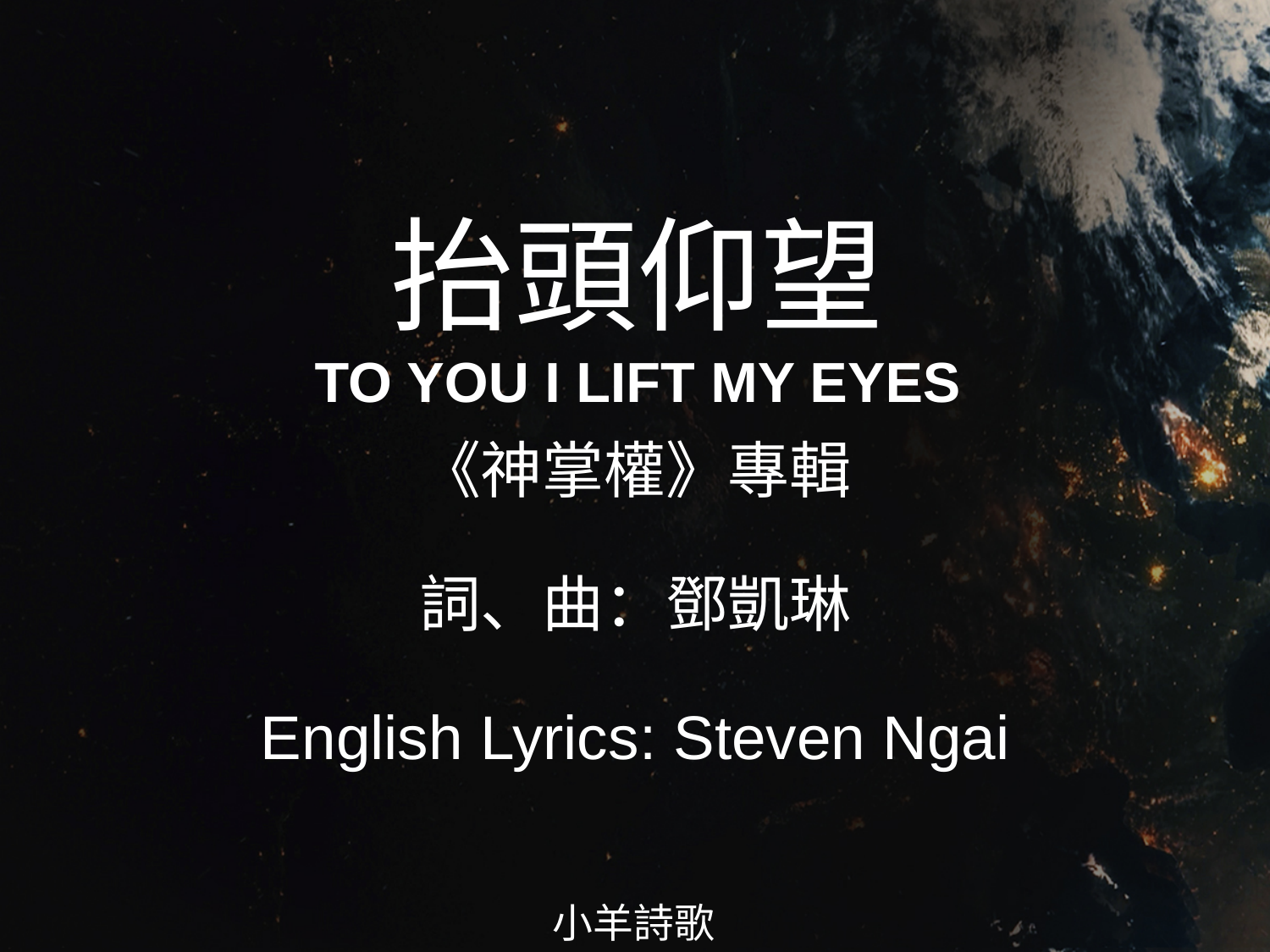

抬頭仰望
TO YOU I LIFT MY EYES

# 《神掌權》專輯 詞、曲：鄧凱琳 English Lyrics: Steven Ngai
小羊詩歌